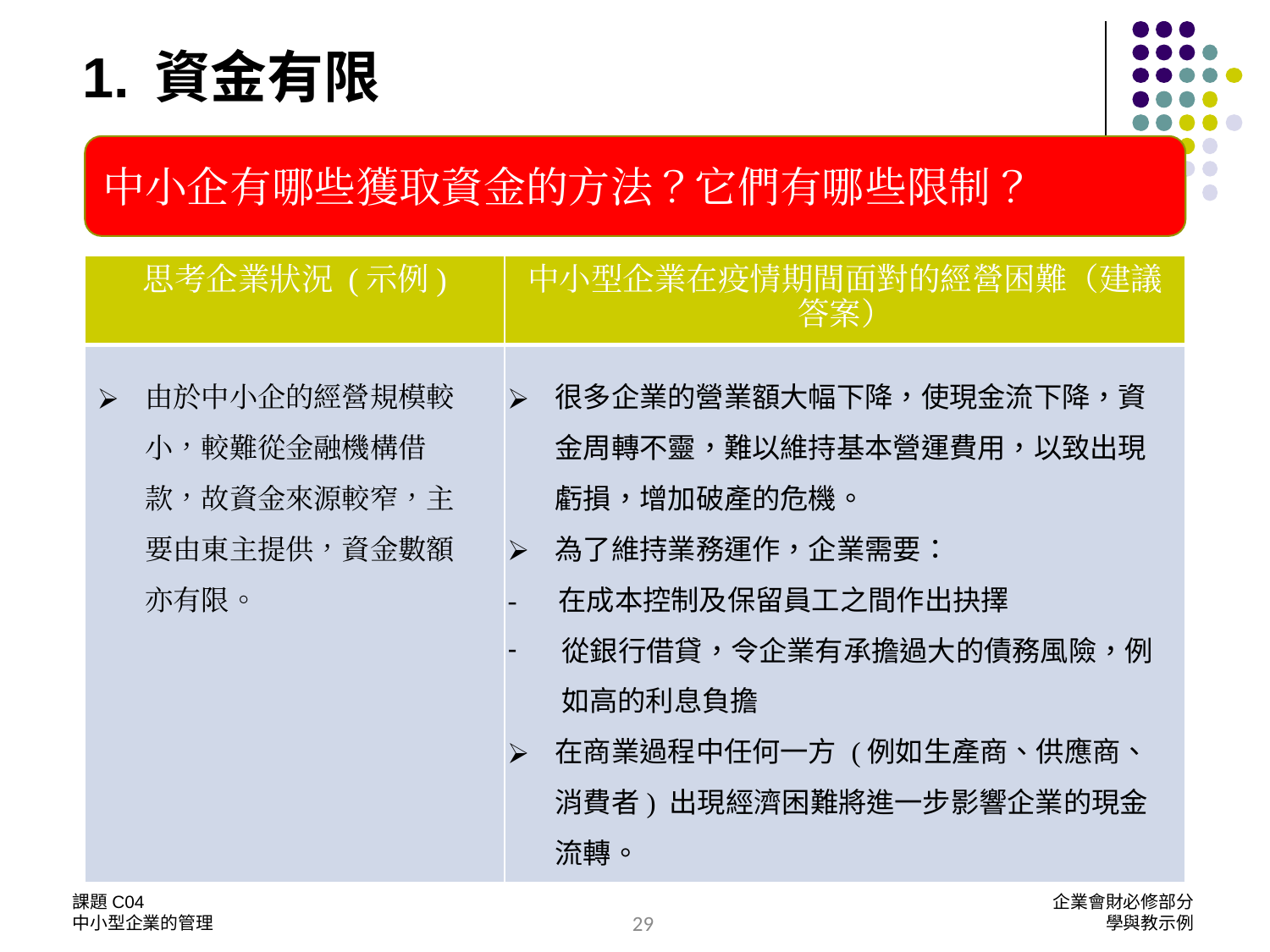

# 資金有限
中小企有哪些獲取資金的方法？它們有哪些限制？
| 思考企業狀況 (示例) | 中小型企業在疫情期間面對的經營困難（建議答案） |
| --- | --- |
|  |  |
由於中小企的經營規模較小，較難從金融機構借款，故資金來源較窄，主要由東主提供，資金數額亦有限。

很多企業的營業額大幅下降，使現金流下降，資金周轉不靈，難以維持基本營運費用，以致出現虧損，增加破產的危機。
為了維持業務運作，企業需要：
-     在成本控制及保留員工之間作出抉擇
 從銀行借貸，令企業有承擔過大的債務風險，例
      如高的利息負擔
在商業過程中任何一方 (例如生產商、供應商、消費者) 出現經濟困難將進一步影響企業的現金流轉。

課題C04
中小型企業的管理

企業會財必修部分
學與教示例
29